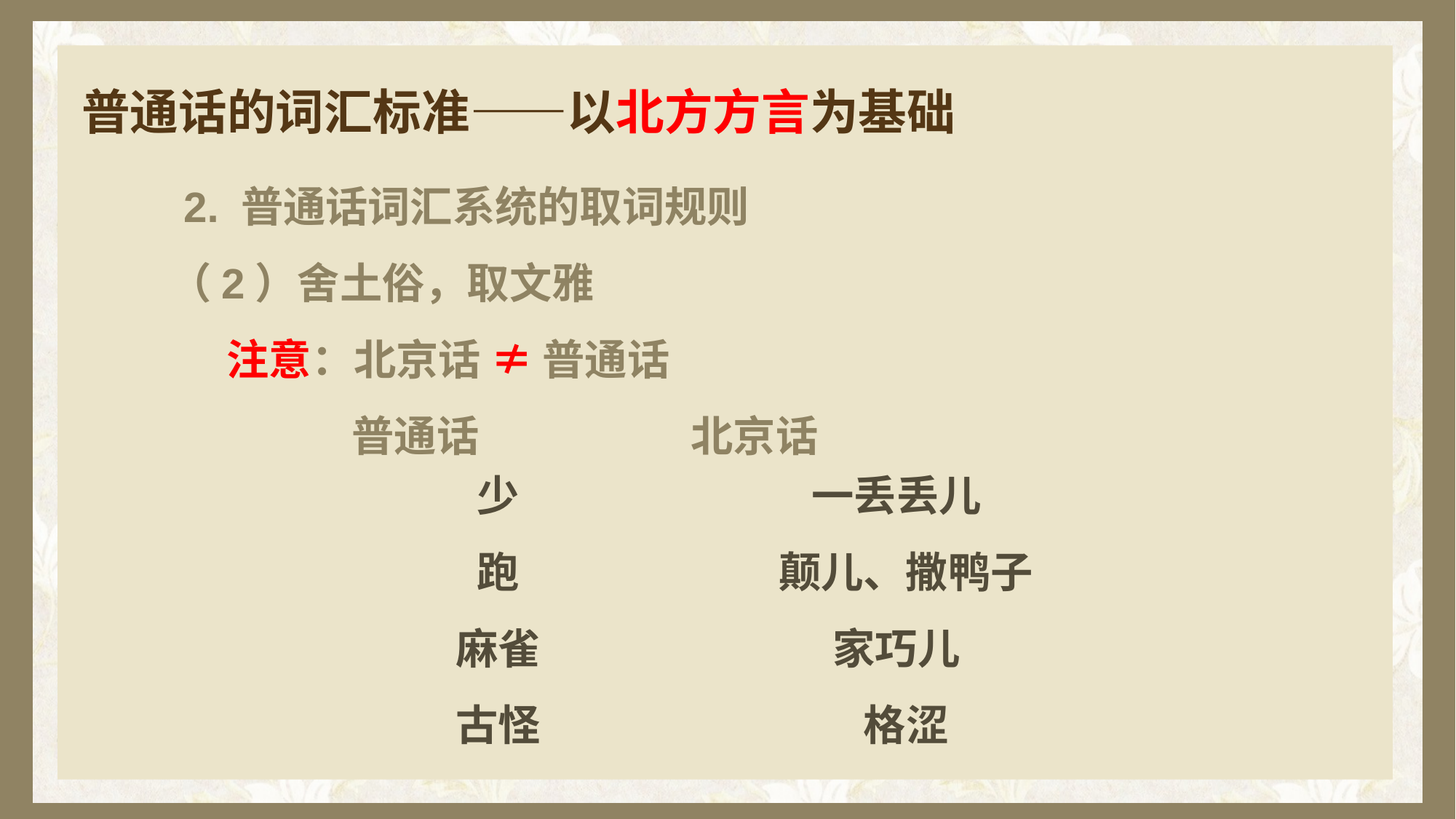

# 普通话的词汇标准——以北方方言为基础
          2. 普通话词汇系统的取词规则
        （2）舍土俗，取文雅
              注意：北京话 ≠ 普通话
                           普通话                      北京话
少
一丢丢儿
跑
颠儿、撒鸭子
麻雀
家巧儿
古怪
格涩